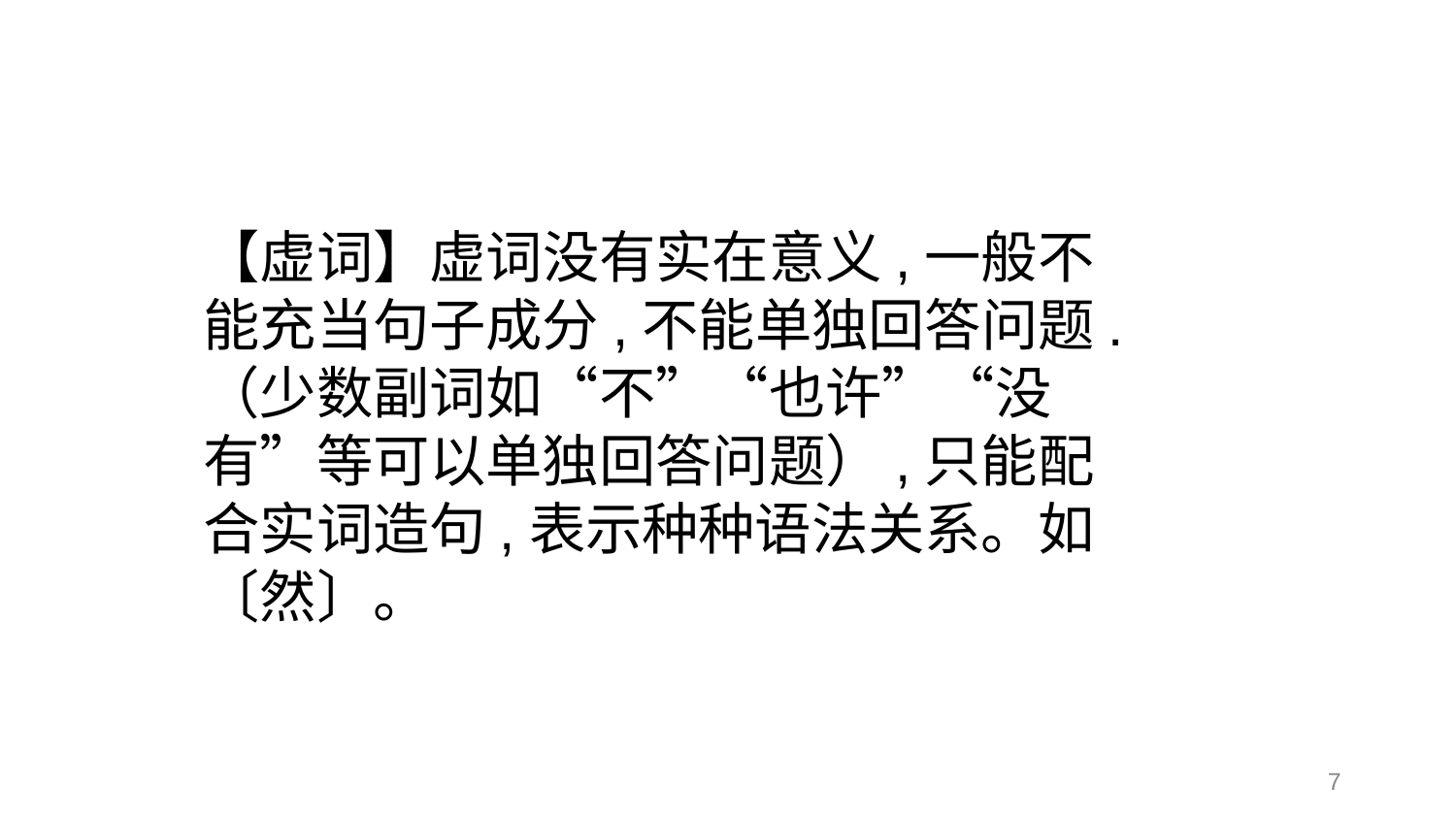

【虚词】虚词没有实在意义,一般不能充当句子成分,不能单独回答问题.（少数副词如“不”“也许”“没有”等可以单独回答问题）,只能配合实词造句,表示种种语法关系。如〔然〕。
7